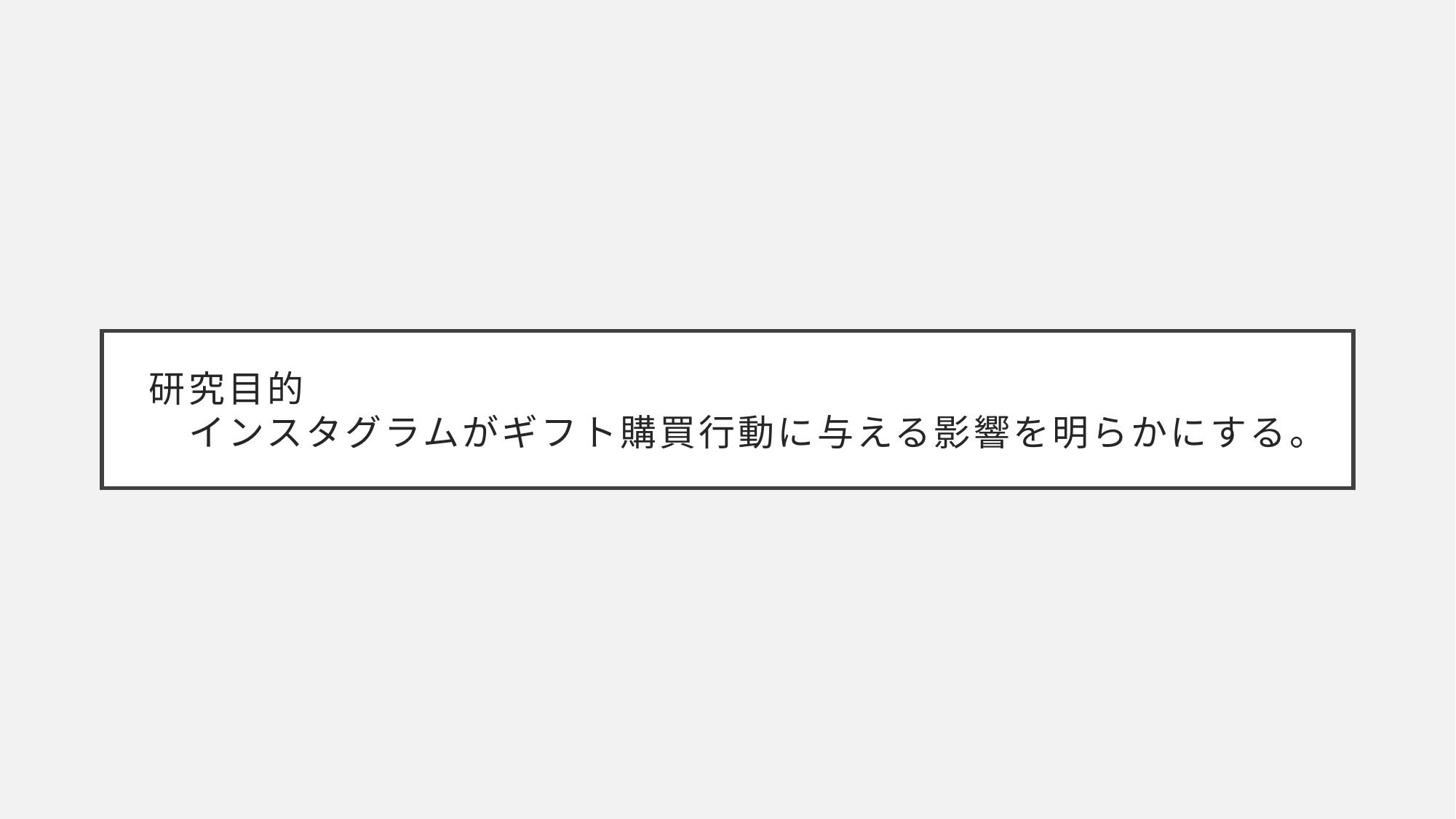

# 研究目的 　インスタグラムがギフト購買行動に与える影響を明らかにする。